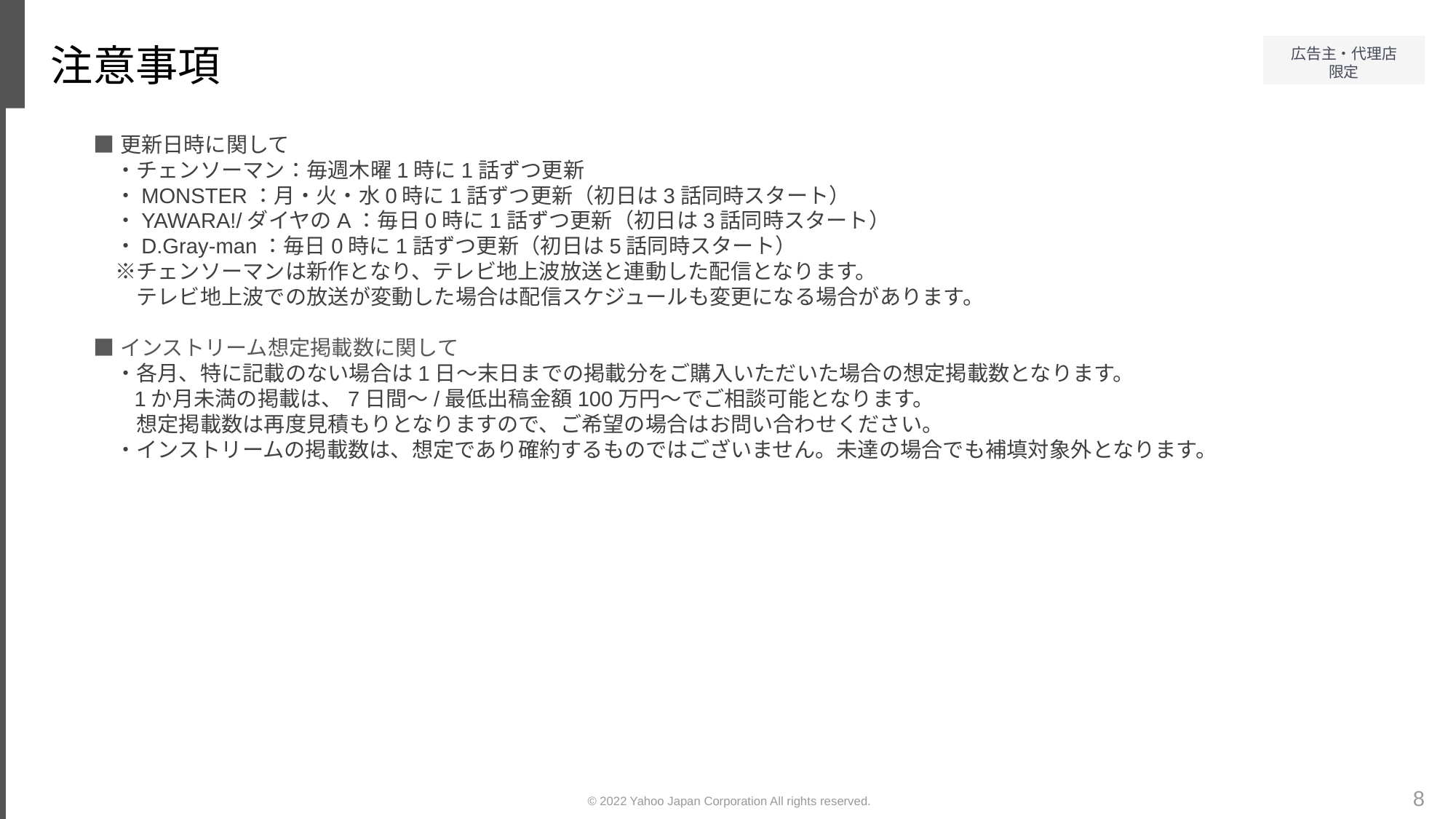

注意事項
■更新日時に関して
　・チェンソーマン：毎週木曜1時に1話ずつ更新
　・MONSTER：月・火・水0時に1話ずつ更新（初日は3話同時スタート）
　・YAWARA!/ダイヤのA：毎日0時に1話ずつ更新（初日は3話同時スタート）
　・D.Gray-man：毎日0時に1話ずつ更新（初日は5話同時スタート）
　※チェンソーマンは新作となり、テレビ地上波放送と連動した配信となります。
　　テレビ地上波での放送が変動した場合は配信スケジュールも変更になる場合があります。

■インストリーム想定掲載数に関して
　・各月、特に記載のない場合は1日～末日までの掲載分をご購入いただいた場合の想定掲載数となります。
　   1か月未満の掲載は、7日間～/最低出稿金額100万円～でご相談可能となります。
　　想定掲載数は再度見積もりとなりますので、ご希望の場合はお問い合わせください。
　・インストリームの掲載数は、想定であり確約するものではございません。未達の場合でも補填対象外となります。
8